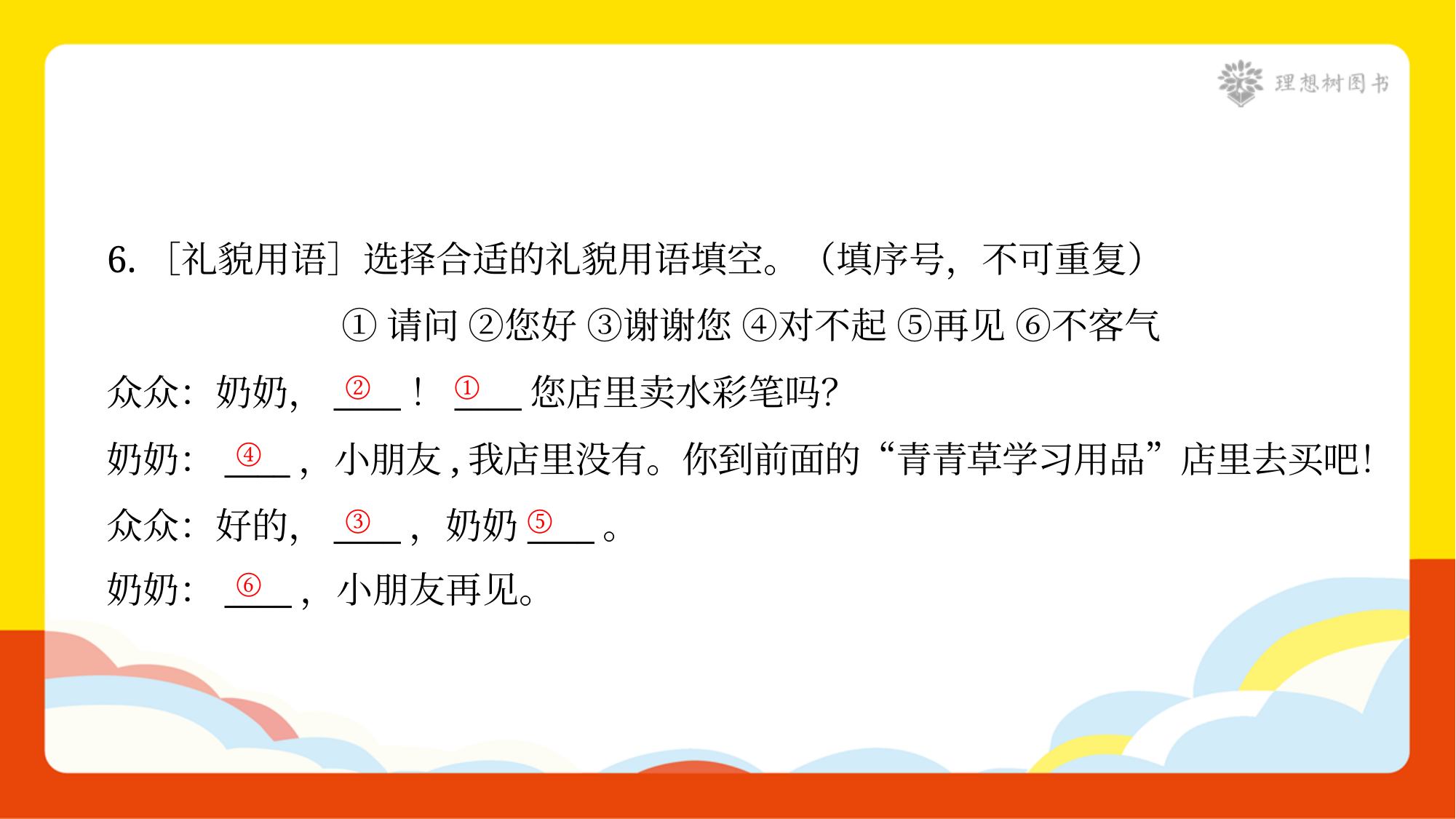

6.［礼貌用语］选择合适的礼貌用语填空。（填序号，不可重复）
①请问 ②您好 ③谢谢您 ④对不起 ⑤再见 ⑥不客气
众众：奶奶，____！____您店里卖水彩笔吗？
奶奶：____，小朋友,我店里没有。你到前面的“青青草学习用品”店里去买吧！
众众：好的，____，奶奶____。
奶奶：____，小朋友再见。
②
①
④
③
⑤
⑥